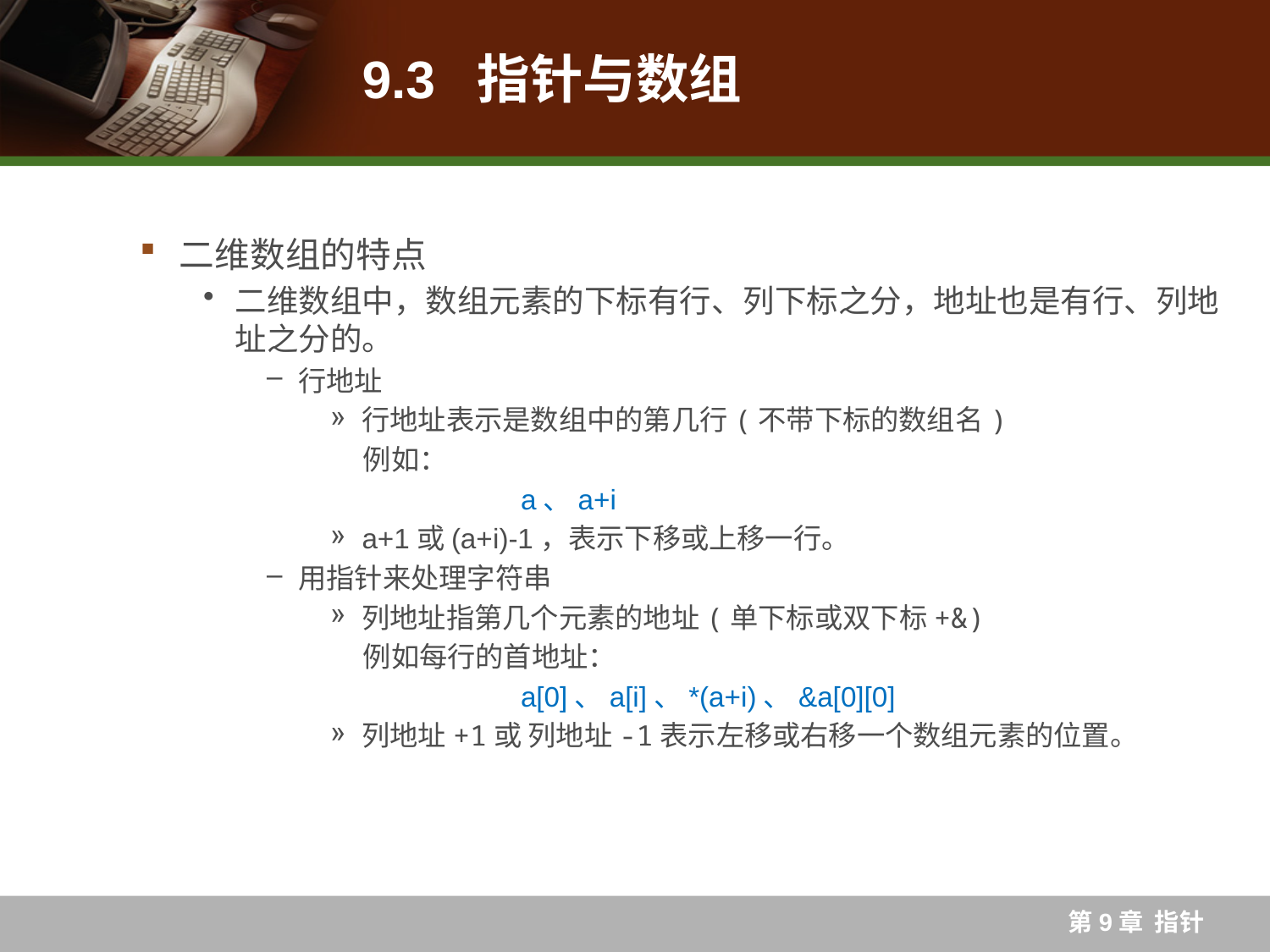

# 9.3  指针与数组
二维数组的特点
二维数组中，数组元素的下标有行、列下标之分，地址也是有行、列地址之分的。
行地址
行地址表示是数组中的第几行(不带下标的数组名)
例如：
			a、a+i
a+1或(a+i)-1，表示下移或上移一行。
用指针来处理字符串
列地址指第几个元素的地址(单下标或双下标+&)
例如每行的首地址：
			a[0]、a[i]、*(a+i)、&a[0][0]
列地址+1或 列地址-1表示左移或右移一个数组元素的位置。
第9章  指针